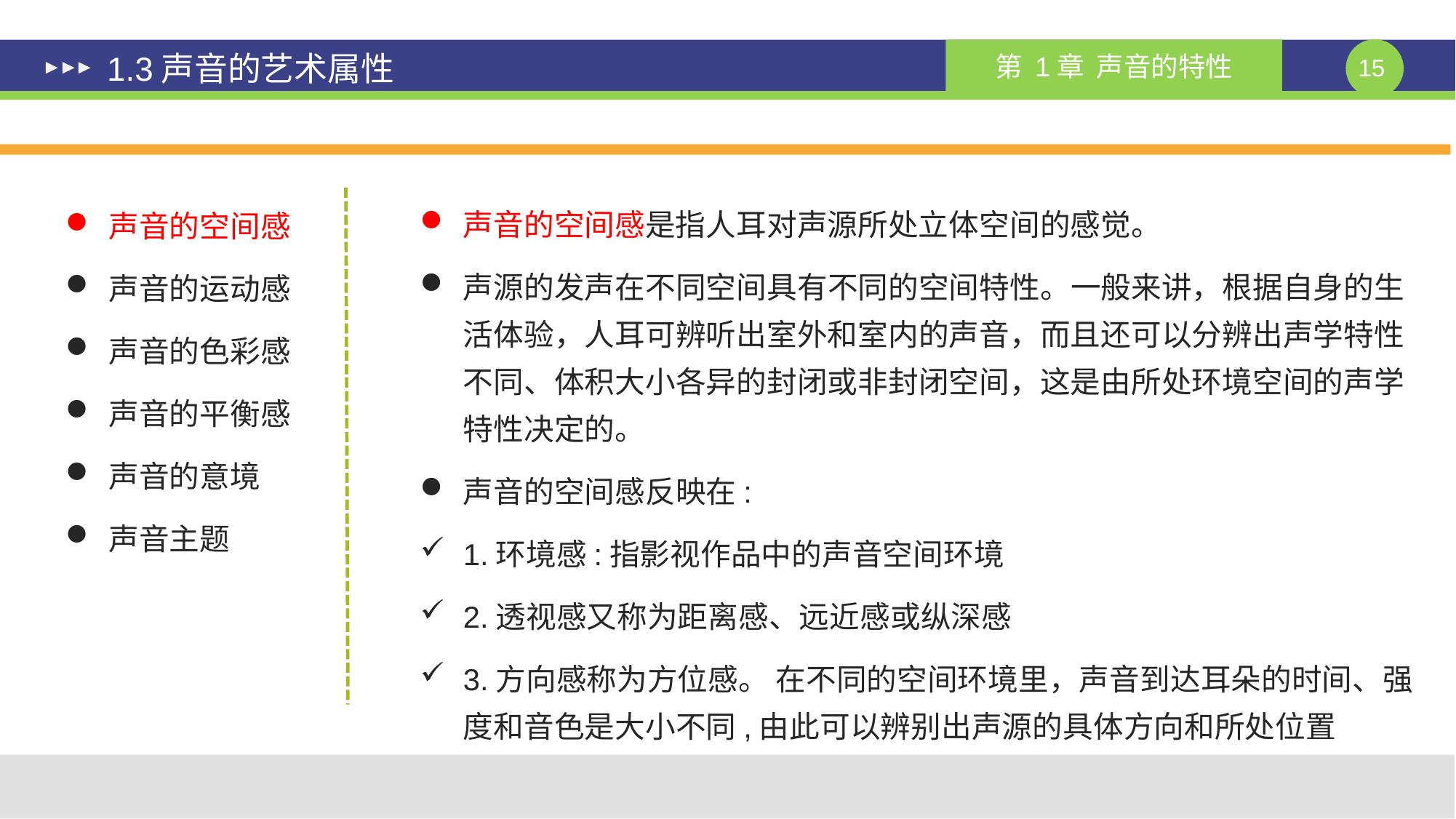

# 1.3声音的艺术属性

声音的空间感是指人耳对声源所处立体空间的感觉。
声源的发声在不同空间具有不同的空间特性。一般来讲，根据自身的生活体验，人耳可辨听出室外和室内的声音，而且还可以分辨出声学特性不同、体积大小各异的封闭或非封闭空间，这是由所处环境空间的声学特性决定的。
声音的空间感反映在:
1.环境感:指影视作品中的声音空间环境
2.透视感又称为距离感、远近感或纵深感
3.方向感称为方位感。 在不同的空间环境里，声音到达耳朵的时间、强度和音色是大小不同,由此可以辨别出声源的具体方向和所处位置

声音的空间感
声音的运动感
声音的色彩感
声音的平衡感
声音的意境
声音主题